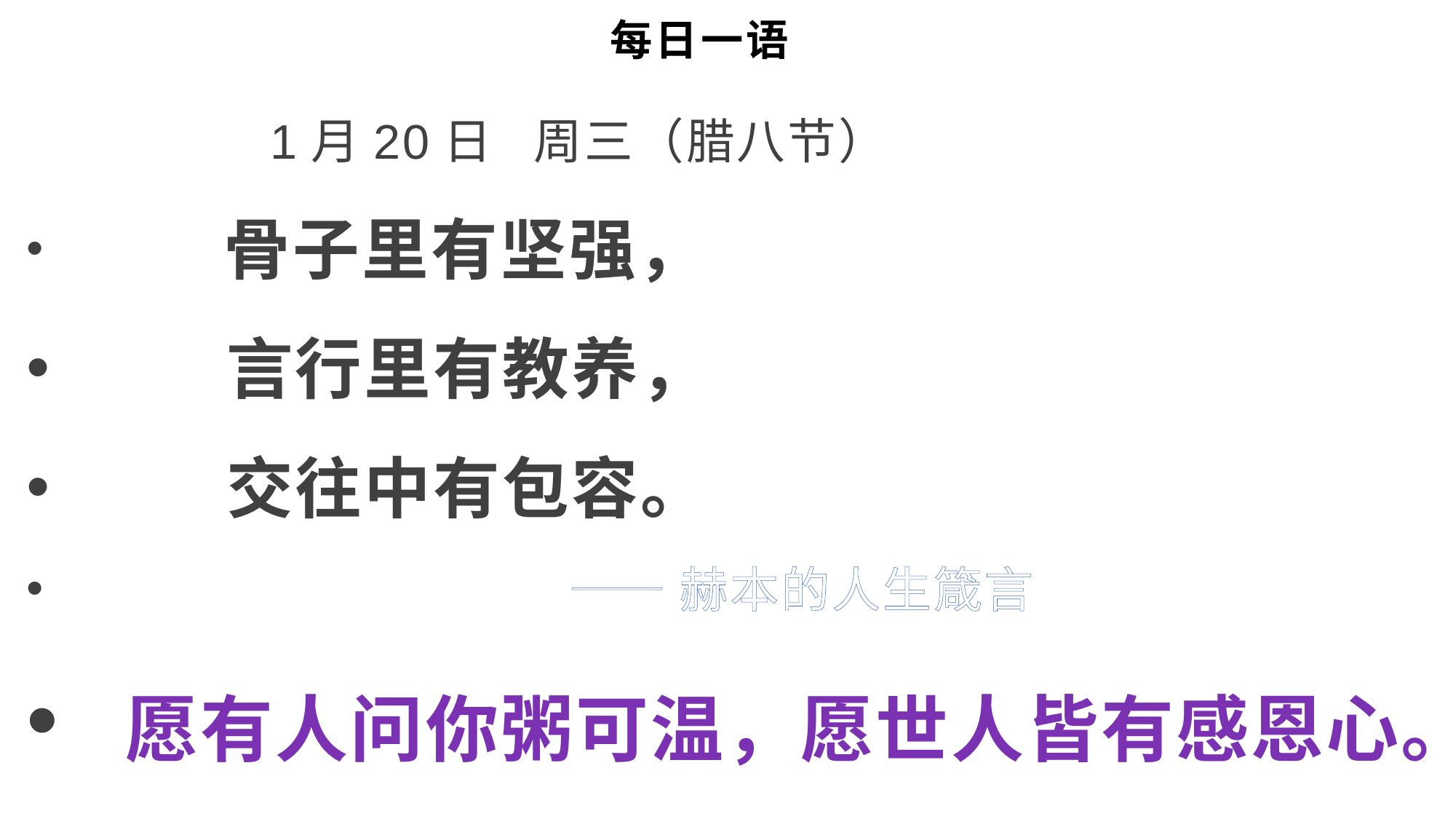

# 每日一语
            1月20日   周三（腊八节）
            骨子里有坚强，
         言行里有教养，
         交往中有包容。
                                       ——赫本的人生箴言
  愿有人问你粥可温，愿世人皆有感恩心。